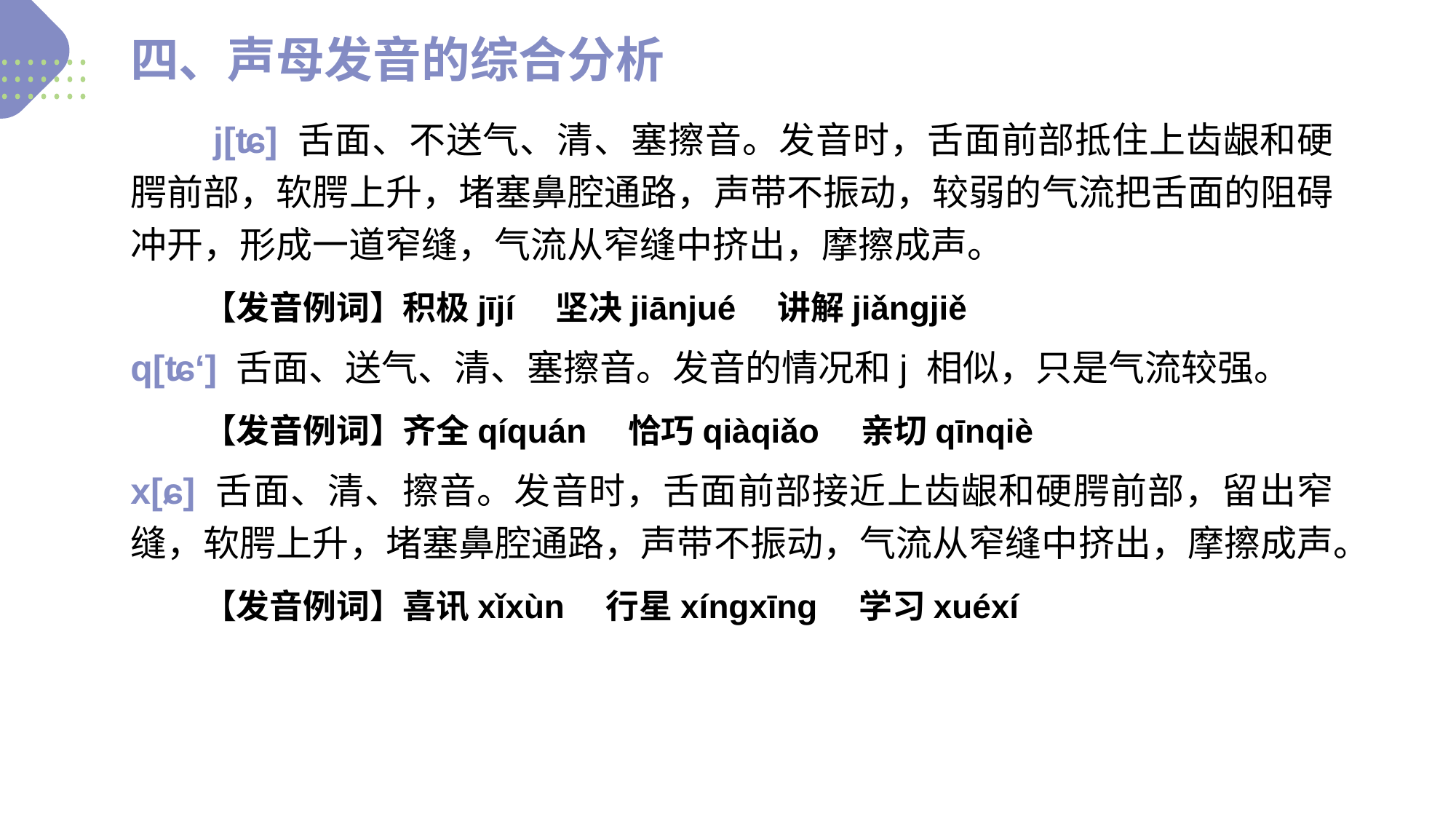

四、声母发音的综合分析

　　j[ʨ] 舌面、不送气、清、塞擦音。发音时，舌面前部抵住上齿龈和硬腭前部，软腭上升，堵塞鼻腔通路，声带不振动，较弱的气流把舌面的阻碍冲开，形成一道窄缝，气流从窄缝中挤出，摩擦成声。
　　【发音例词】积极jījí　坚决jiānjué　讲解jiǎnɡjiě
q[ʨ‘] 舌面、送气、清、塞擦音。发音的情况和j 相似，只是气流较强。
　　【发音例词】齐全qíquán　恰巧qiàqiǎo　亲切qīnqiè
x[ɕ] 舌面、清、擦音。发音时，舌面前部接近上齿龈和硬腭前部，留出窄缝，软腭上升，堵塞鼻腔通路，声带不振动，气流从窄缝中挤出，摩擦成声。
　　【发音例词】喜讯xǐxùn　行星xínɡxīnɡ　学习xuéxí